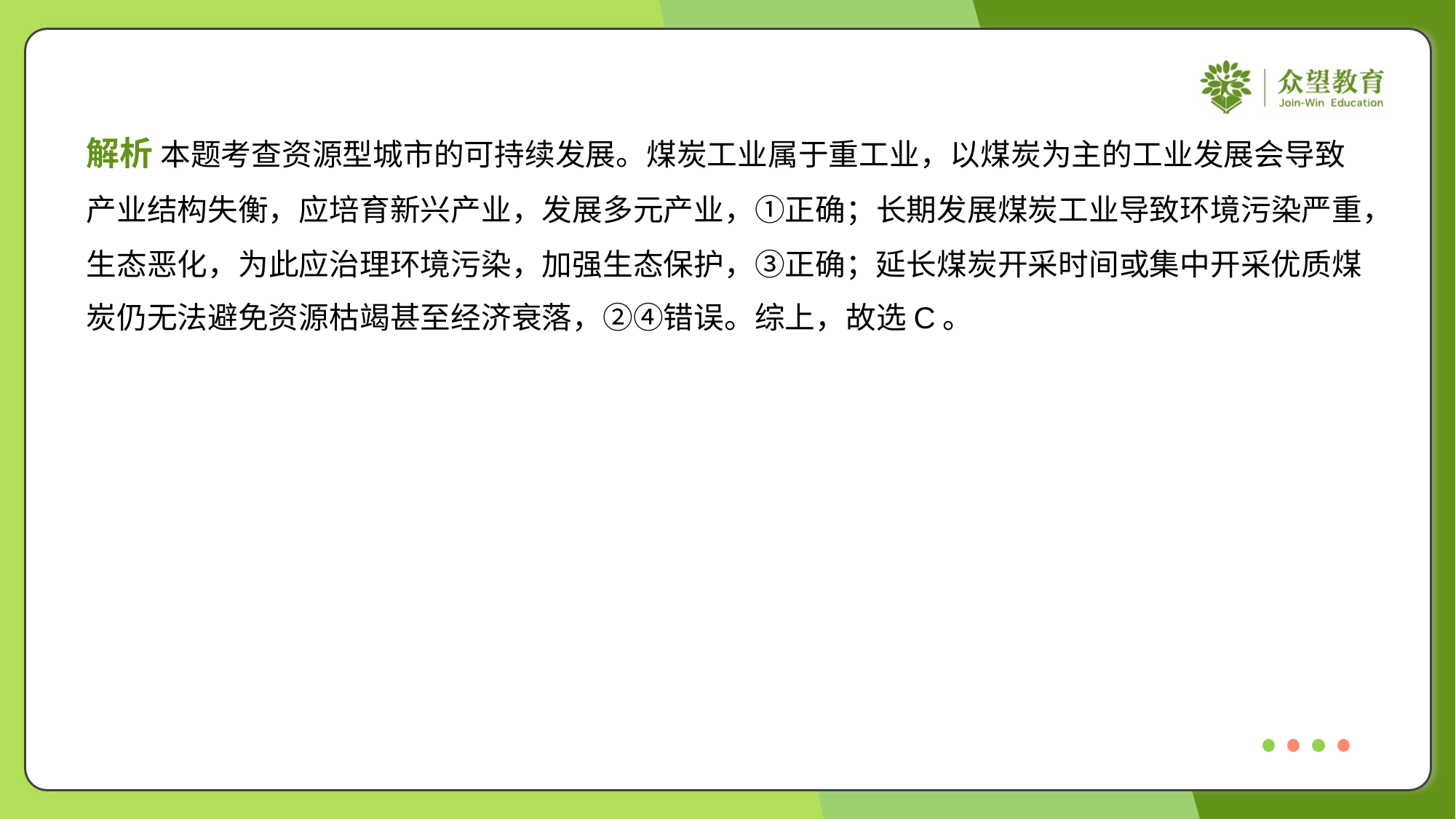

解析 本题考查资源型城市的可持续发展。煤炭工业属于重工业，以煤炭为主的工业发展会导致
产业结构失衡，应培育新兴产业，发展多元产业，①正确；长期发展煤炭工业导致环境污染严重，
生态恶化，为此应治理环境污染，加强生态保护，③正确；延长煤炭开采时间或集中开采优质煤
炭仍无法避免资源枯竭甚至经济衰落，②④错误。综上，故选C。